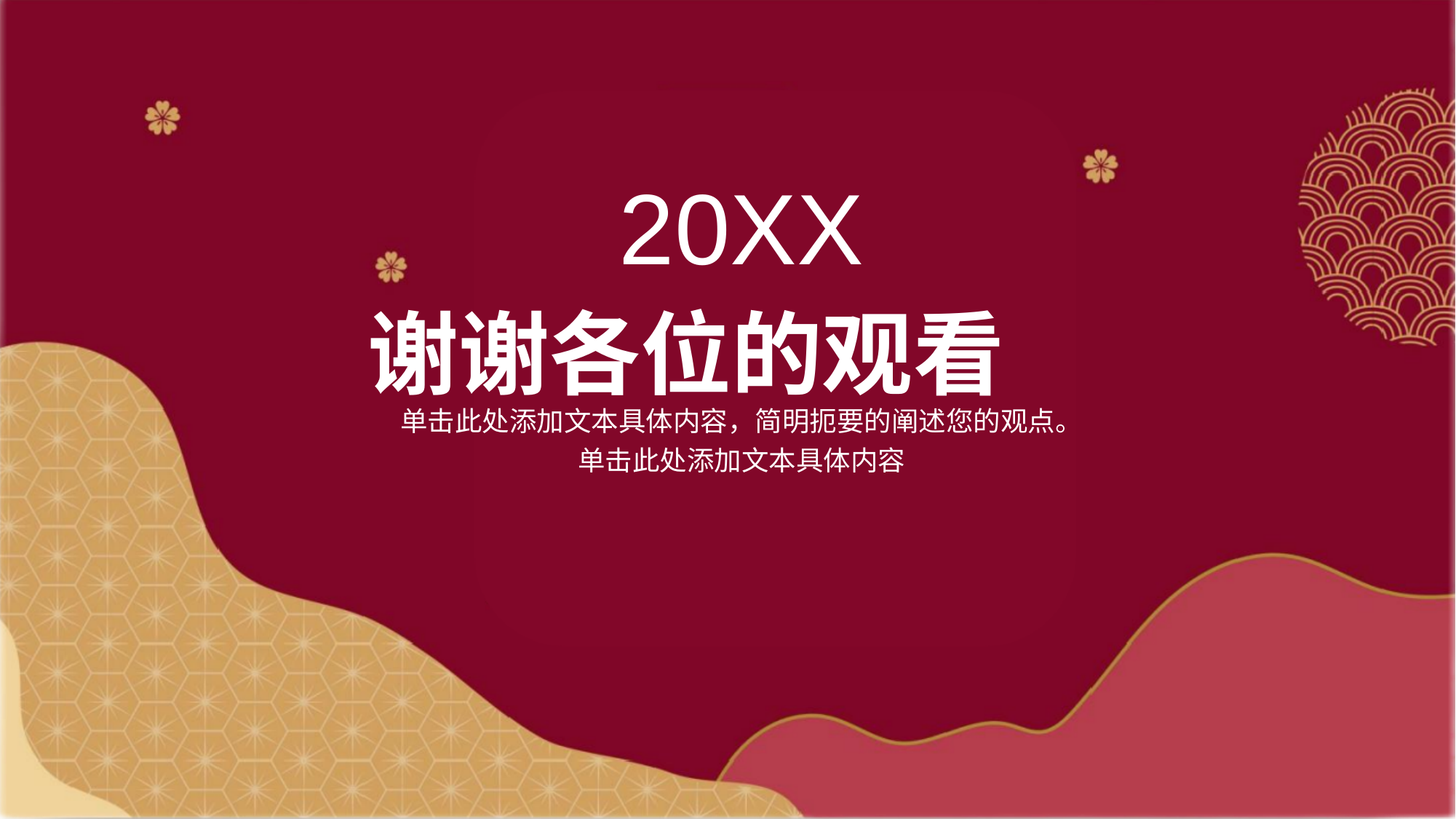

20XX
谢谢各位的观看
单击此处添加文本具体内容，简明扼要的阐述您的观点。单击此处添加文本具体内容